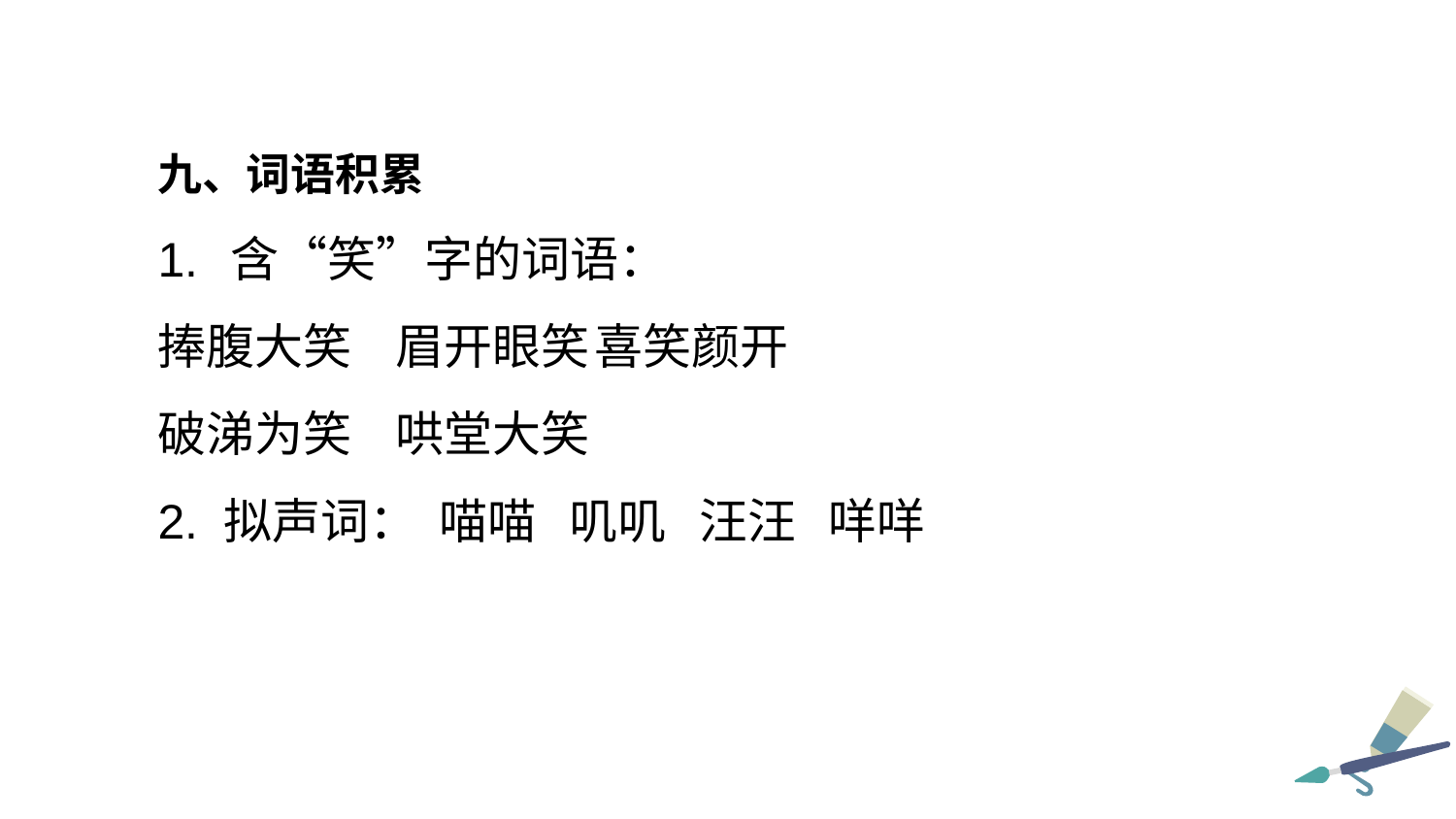

九、词语积累
含“笑”字的词语：
捧腹大笑    眉开眼笑	喜笑颜开
破涕为笑    哄堂大笑
2. 拟声词：  喵喵   叽叽   汪汪   咩咩